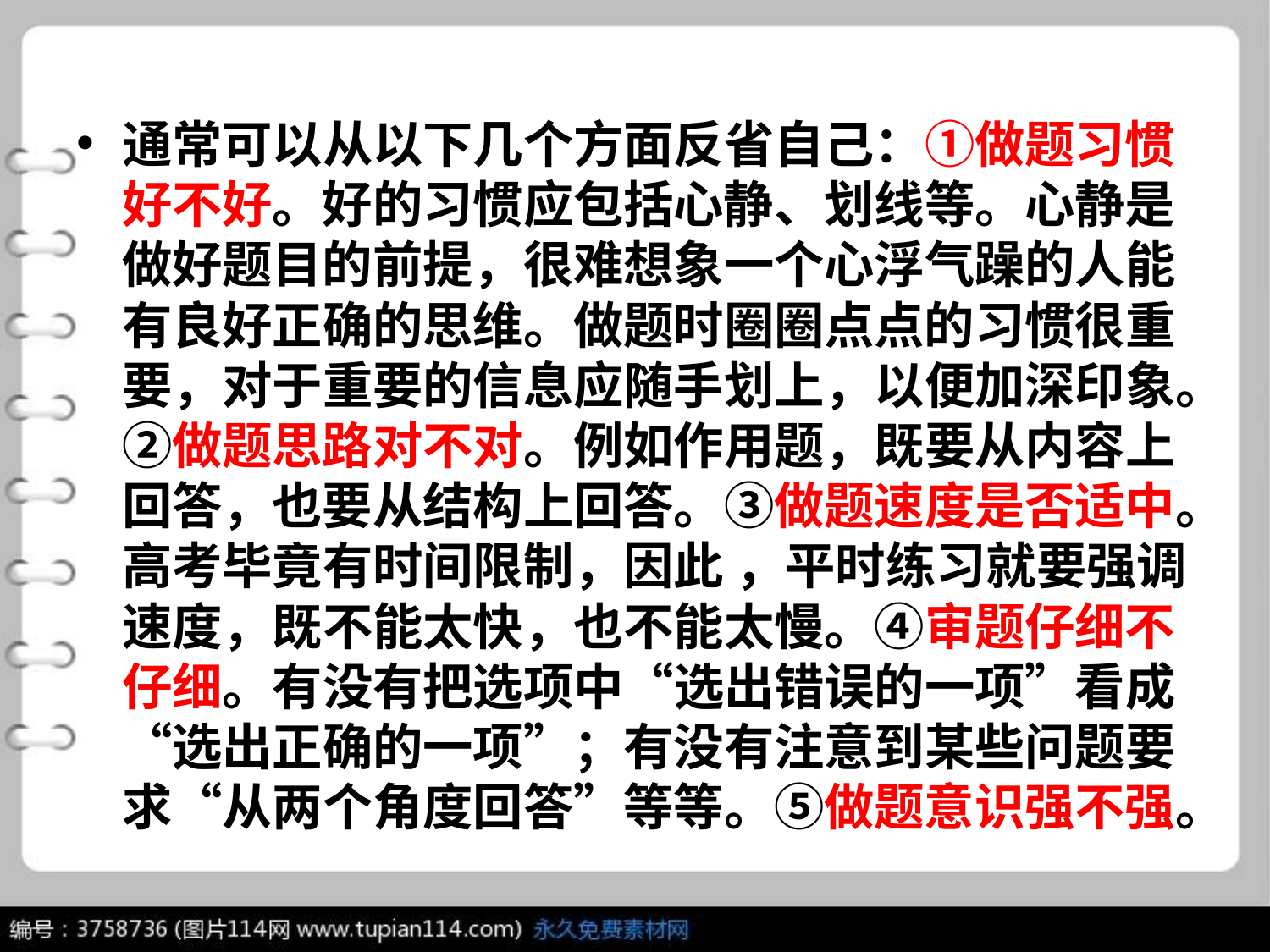

通常可以从以下几个方面反省自己：①做题习惯好不好。好的习惯应包括心静、划线等。心静是做好题目的前提，很难想象一个心浮气躁的人能有良好正确的思维。做题时圈圈点点的习惯很重要，对于重要的信息应随手划上，以便加深印象。②做题思路对不对。例如作用题，既要从内容上回答，也要从结构上回答。③做题速度是否适中。高考毕竟有时间限制，因此 ，平时练习就要强调速度，既不能太快，也不能太慢。④审题仔细不仔细。有没有把选项中“选出错误的一项”看成“选出正确的一项”；有没有注意到某些问题要求“从两个角度回答”等等。⑤做题意识强不强。